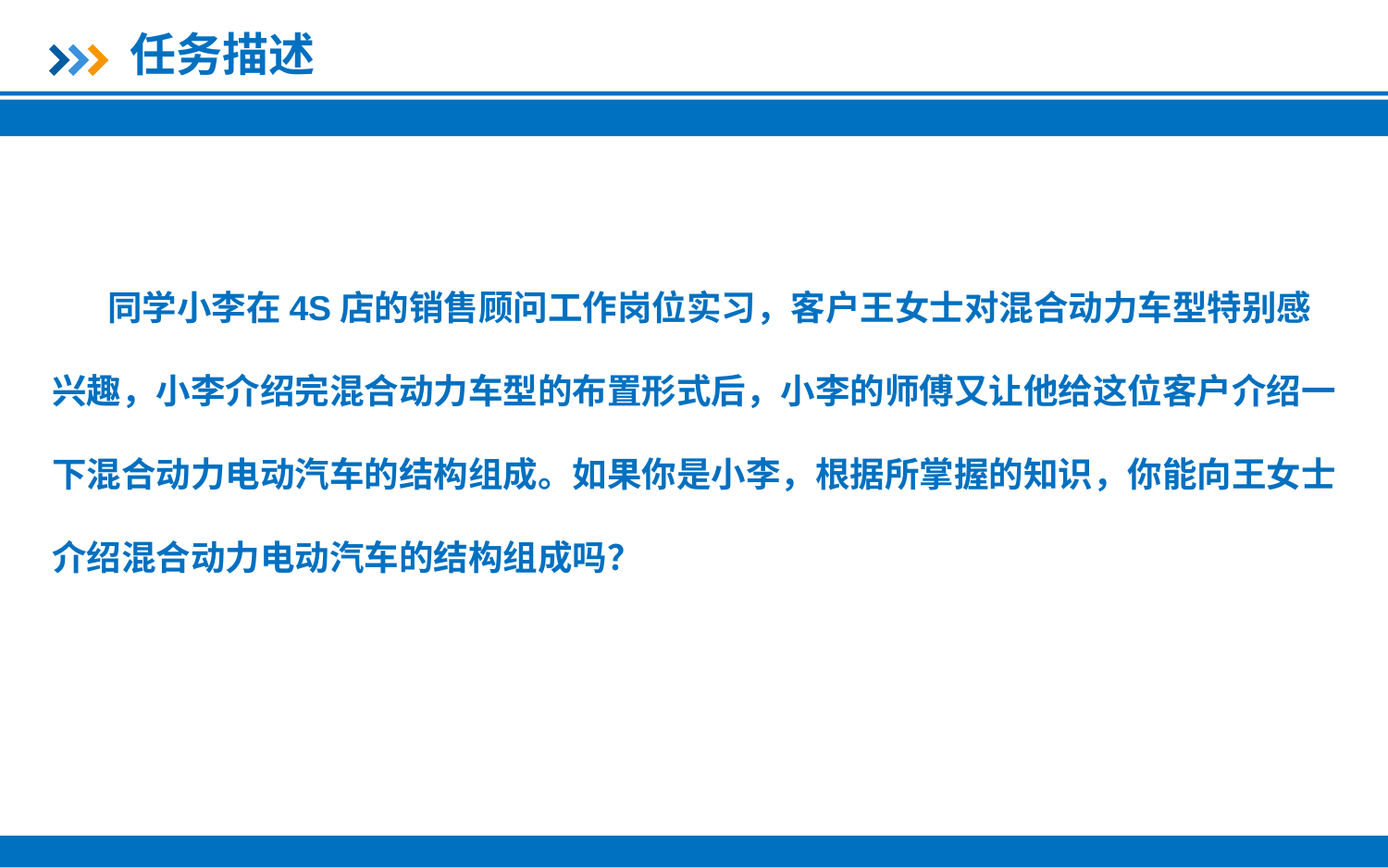

任务描述
      同学小李在4S店的销售顾问工作岗位实习，客户王女士对混合动力车型特别感兴趣，小李介绍完混合动力车型的布置形式后，小李的师傅又让他给这位客户介绍一下混合动力电动汽车的结构组成。如果你是小李，根据所掌握的知识，你能向王女士介绍混合动力电动汽车的结构组成吗？